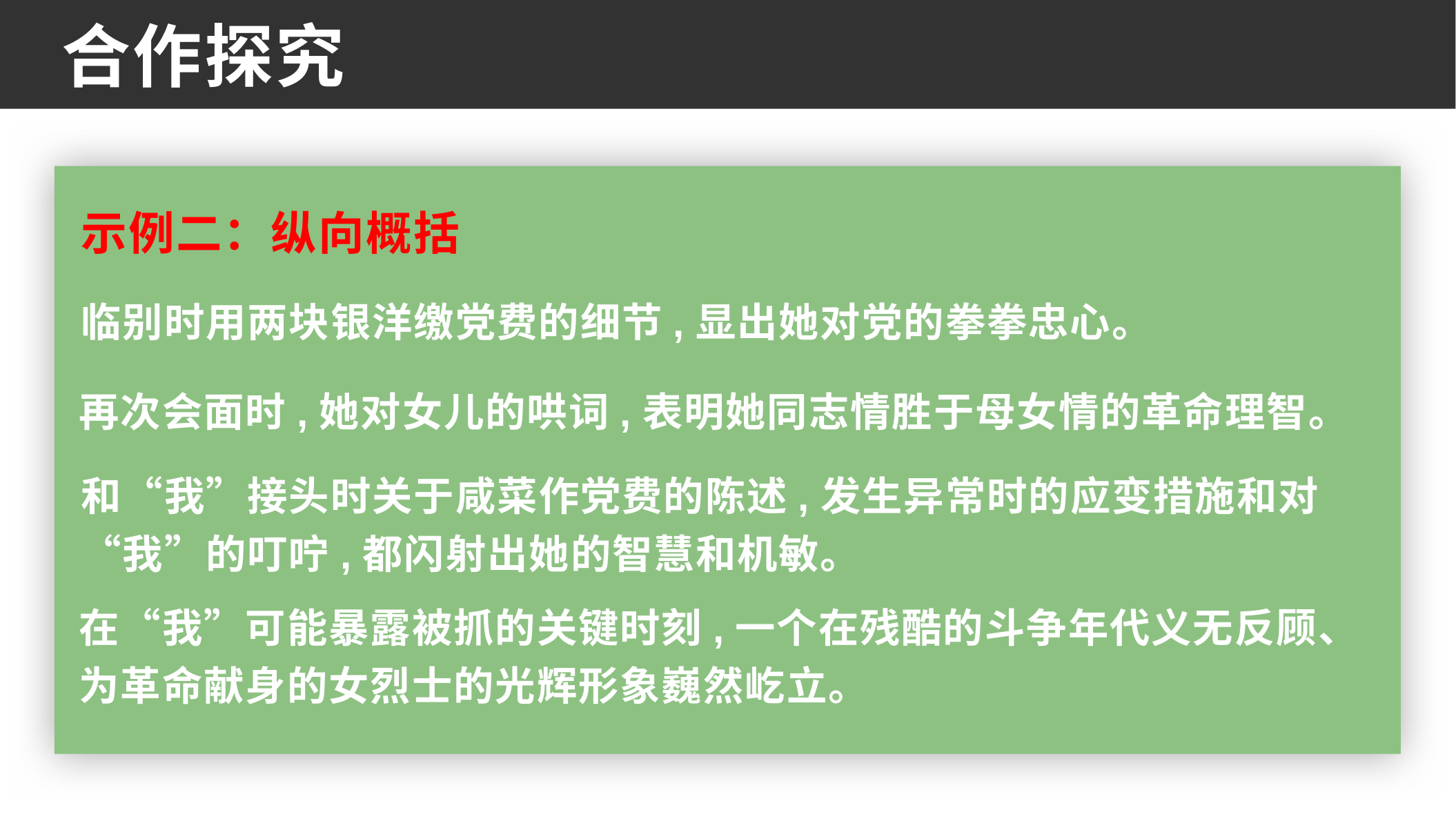

合作探究

示例二：纵向概括
临别时用两块银洋缴党费的细节,显出她对党的拳拳忠心。
再次会面时,她对女儿的哄词,表明她同志情胜于母女情的革命理智。
和“我”接头时关于咸菜作党费的陈述,发生异常时的应变措施和对“我”的叮咛,都闪射出她的智慧和机敏。
在“我”可能暴露被抓的关键时刻,一个在残酷的斗争年代义无反顾、为革命献身的女烈士的光辉形象巍然屹立。